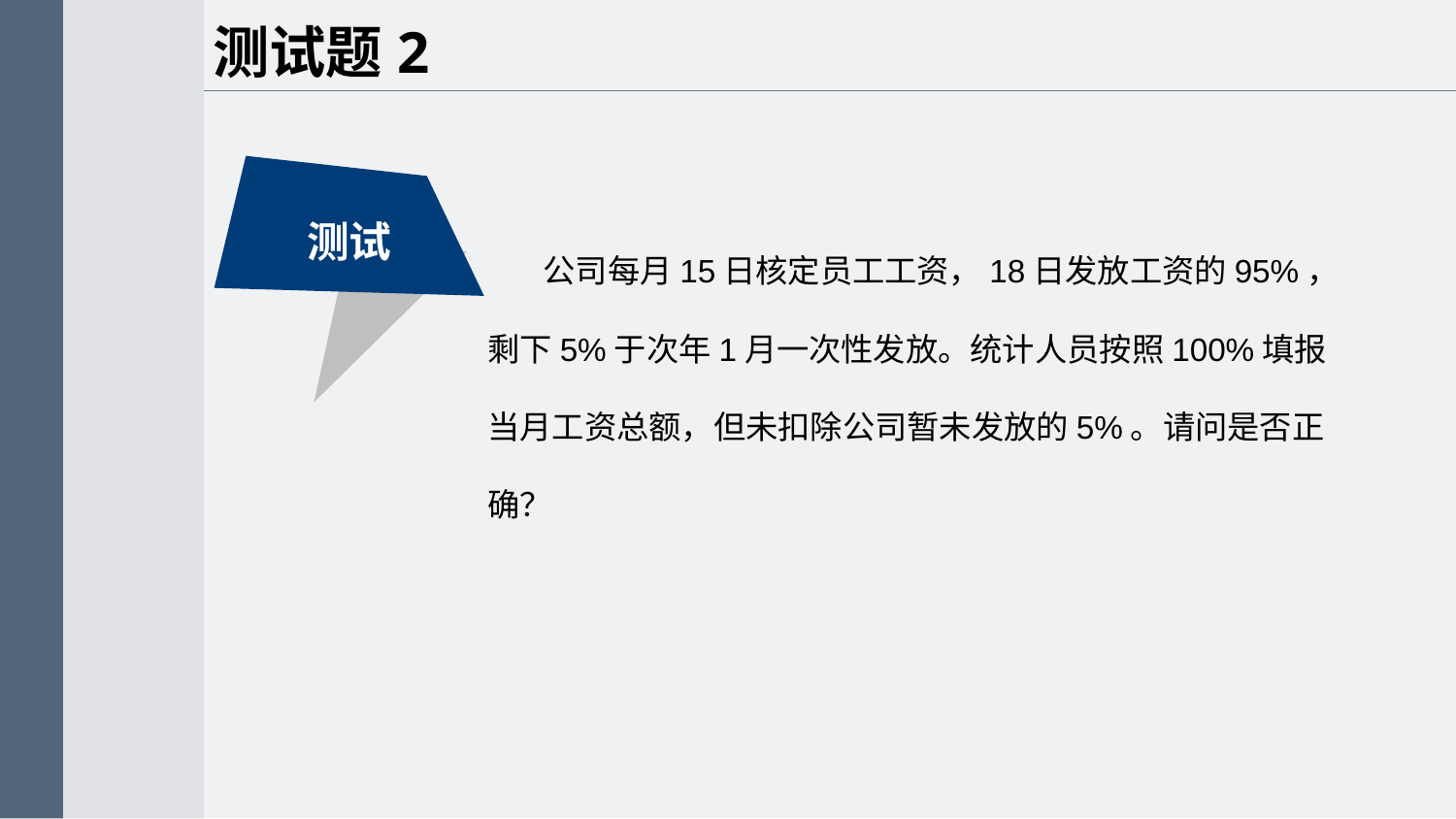

测试题2

      公司每月15日核定员工工资，18日发放工资的95%，剩下5%于次年1月一次性发放。统计人员按照100%填报当月工资总额，但未扣除公司暂未发放的5%。请问是否正确？
测试